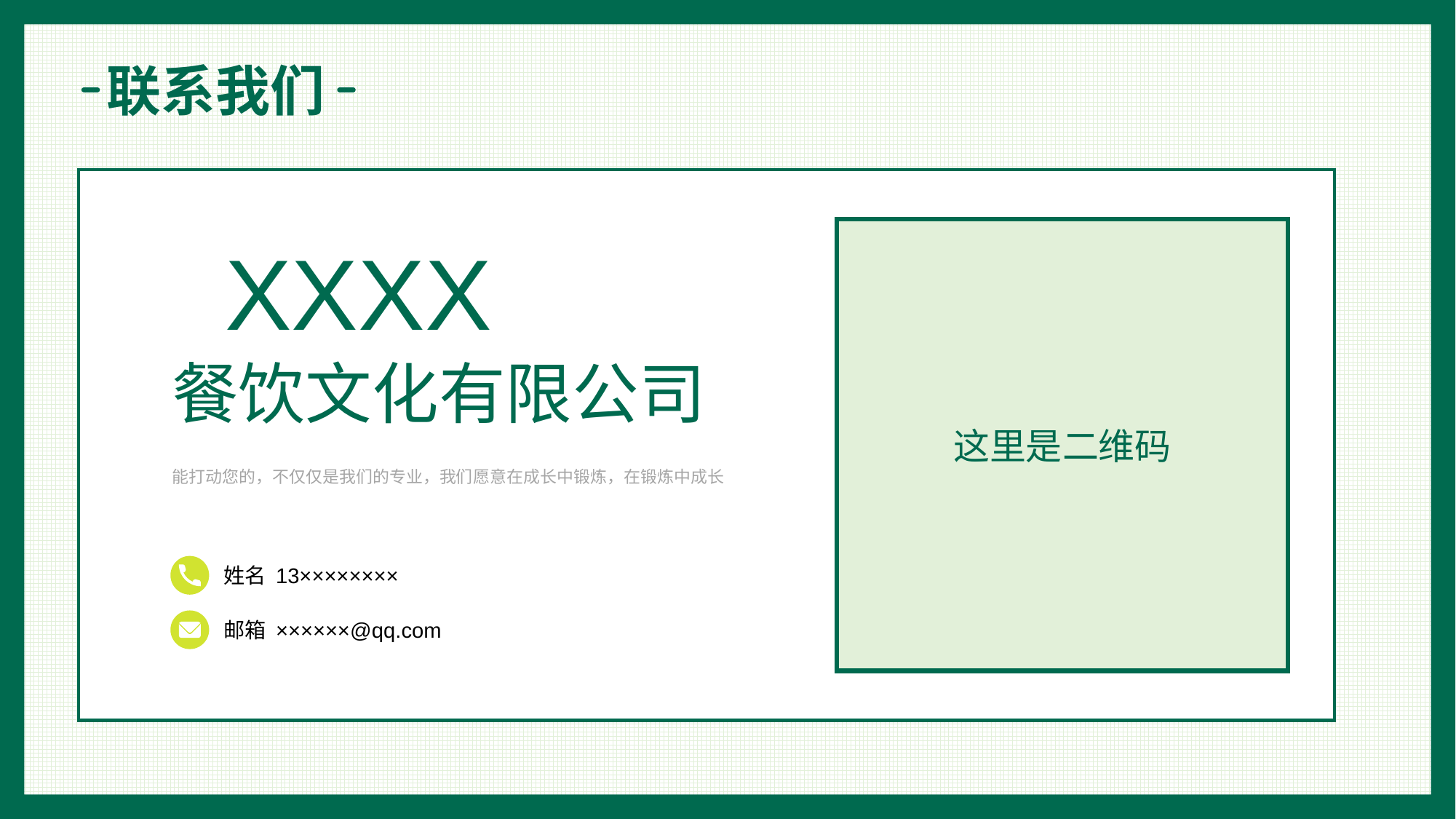

联系我们

这里是二维码
XXXX
餐饮文化有限公司
能打动您的，不仅仅是我们的专业，我们愿意在成长中锻炼，在锻炼中成长

姓名 13××××××××

邮箱 ××××××@qq.com